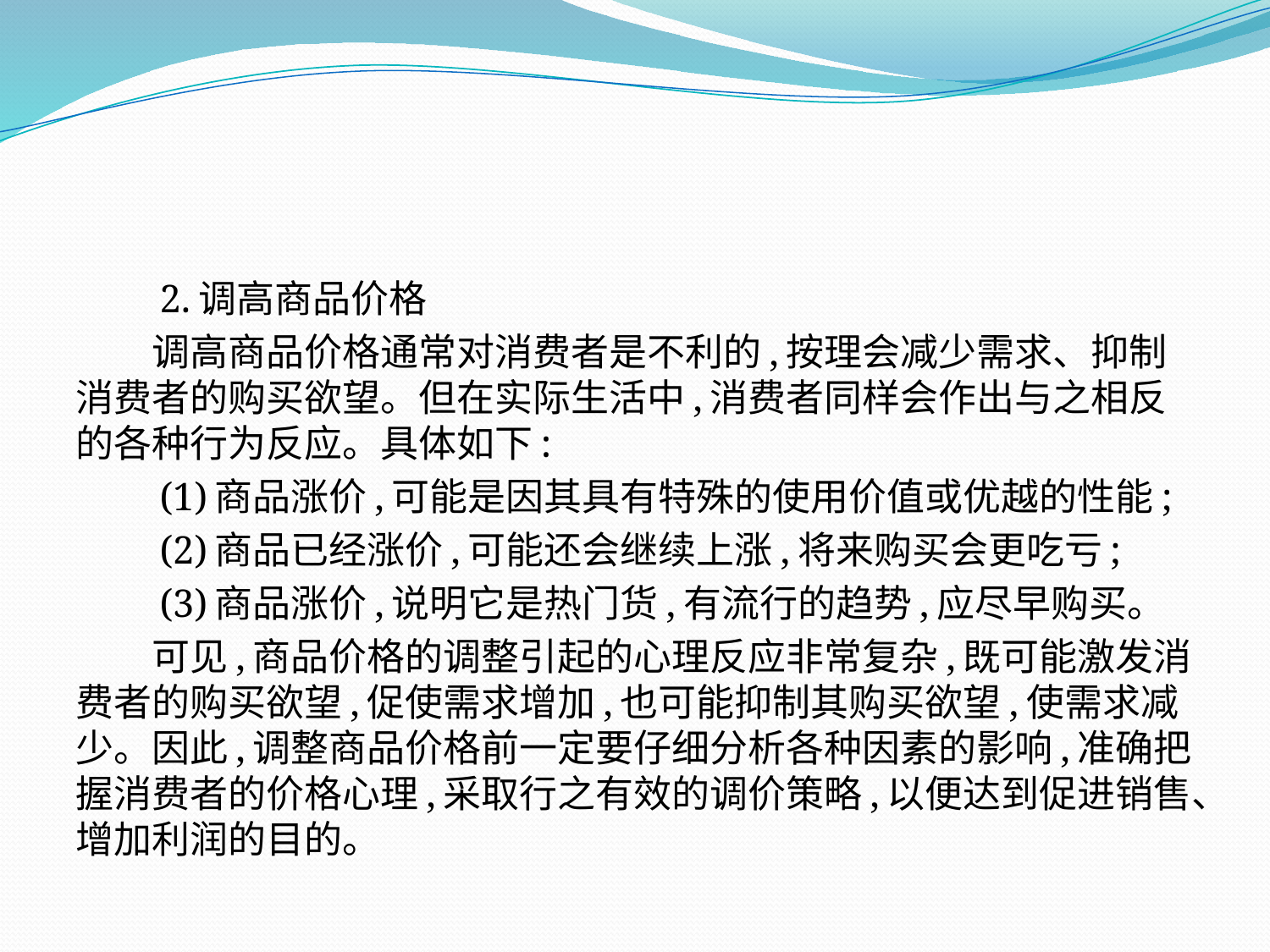

2.调高商品价格
　　调高商品价格通常对消费者是不利的,按理会减少需求、抑制消费者的购买欲望。但在实际生活中,消费者同样会作出与之相反的各种行为反应。具体如下:
　　(1)商品涨价,可能是因其具有特殊的使用价值或优越的性能;
　　(2)商品已经涨价,可能还会继续上涨,将来购买会更吃亏;
　　(3)商品涨价,说明它是热门货,有流行的趋势,应尽早购买。
　　可见,商品价格的调整引起的心理反应非常复杂,既可能激发消费者的购买欲望,促使需求增加,也可能抑制其购买欲望,使需求减少。因此,调整商品价格前一定要仔细分析各种因素的影响,准确把握消费者的价格心理,采取行之有效的调价策略,以便达到促进销售、增加利润的目的。